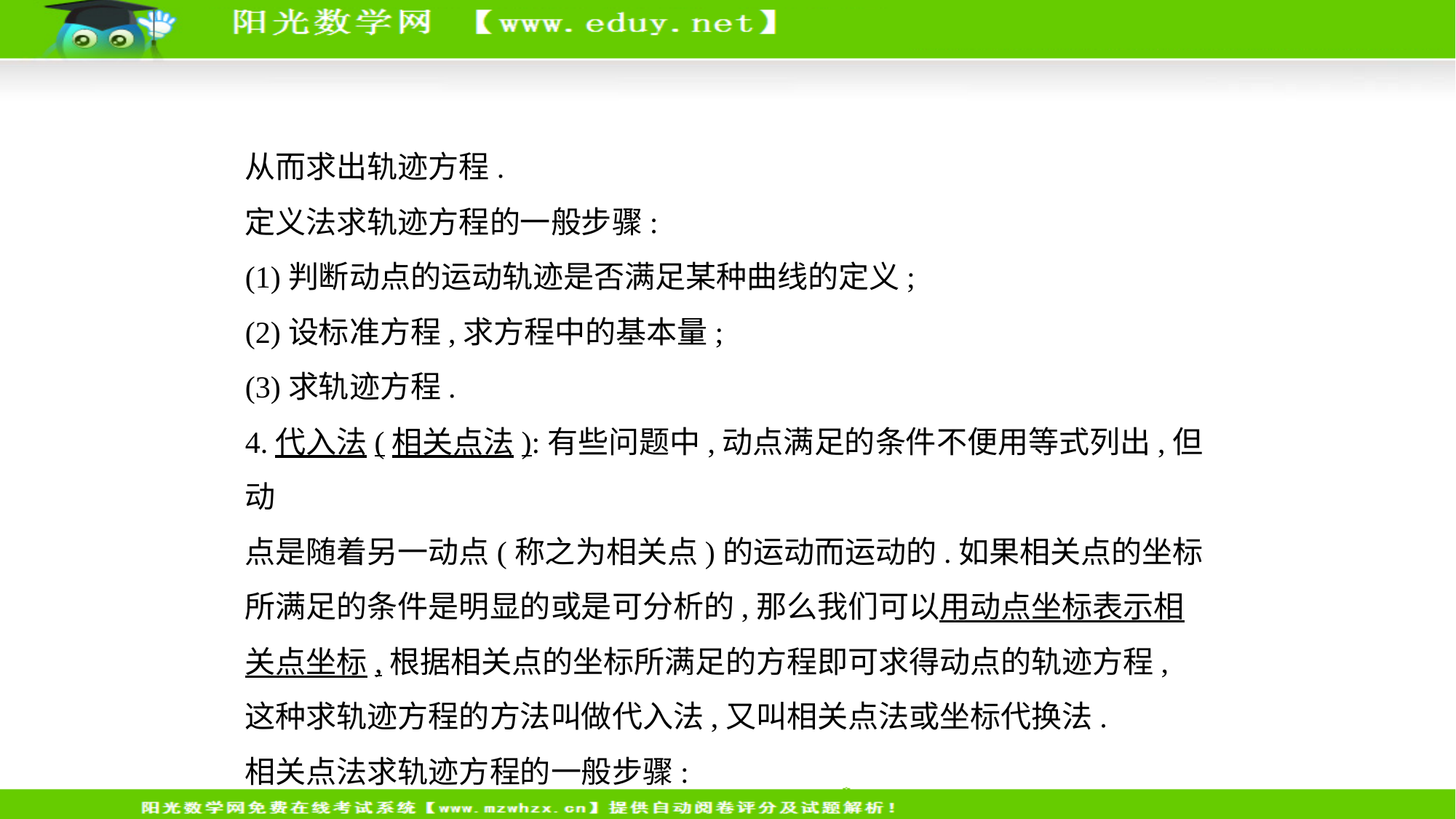

从而求出轨迹方程.
定义法求轨迹方程的一般步骤:
(1)判断动点的运动轨迹是否满足某种曲线的定义;
(2)设标准方程,求方程中的基本量;
(3)求轨迹方程.
4.代入法(相关点法):有些问题中,动点满足的条件不便用等式列出,但动
点是随着另一动点(称之为相关点)的运动而运动的.如果相关点的坐标
所满足的条件是明显的或是可分析的,那么我们可以用动点坐标表示相
关点坐标,根据相关点的坐标所满足的方程即可求得动点的轨迹方程,
这种求轨迹方程的方法叫做代入法,又叫相关点法或坐标代换法.
相关点法求轨迹方程的一般步骤: